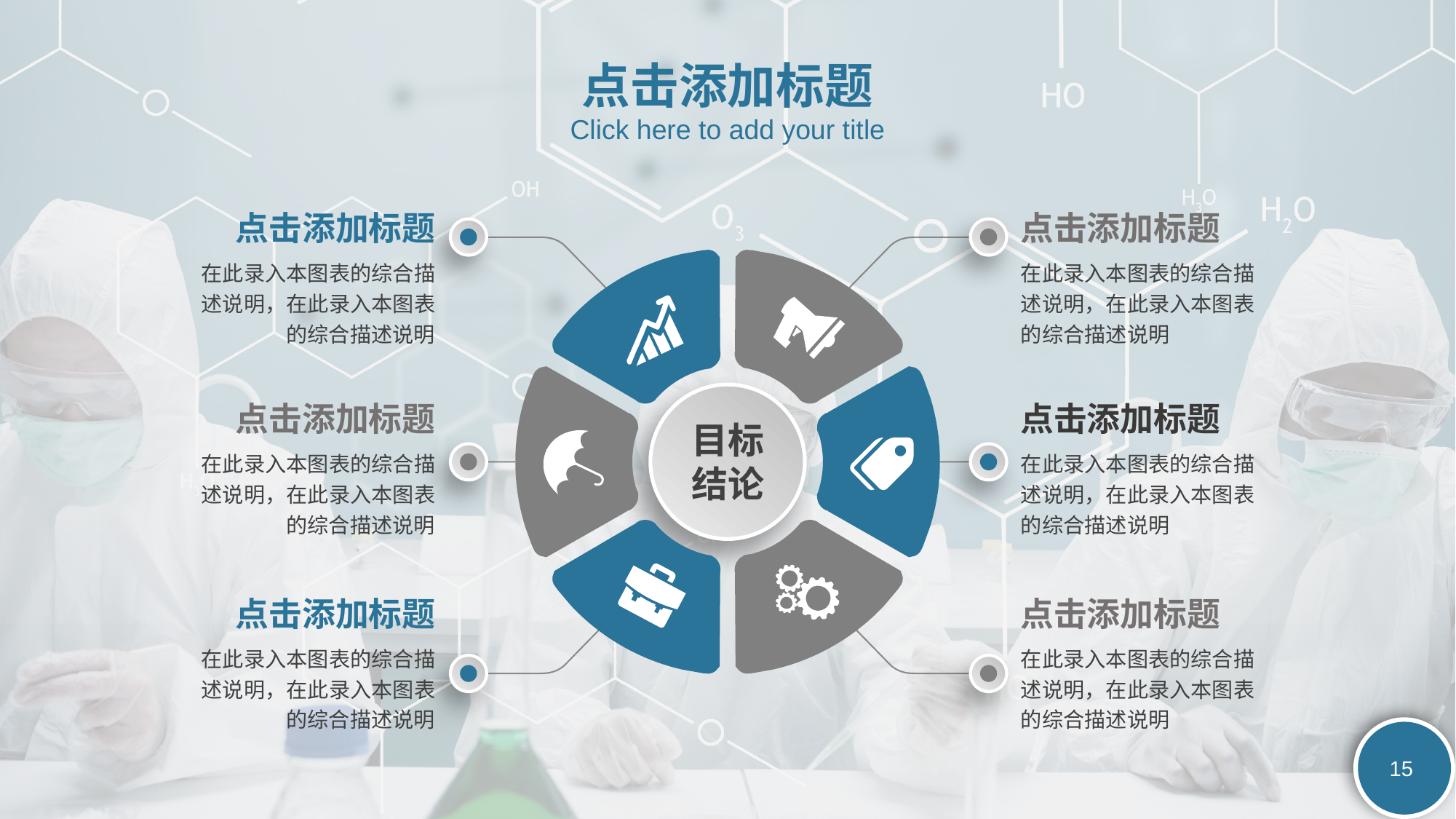

点击添加标题
Click here to add your title
点击添加标题
点击添加标题

在此录入本图表的综合描述说明，在此录入本图表的综合描述说明
在此录入本图表的综合描述说明，在此录入本图表的综合描述说明

点击添加标题
点击添加标题
目标结论
在此录入本图表的综合描述说明，在此录入本图表的综合描述说明
在此录入本图表的综合描述说明，在此录入本图表的综合描述说明

点击添加标题
点击添加标题

在此录入本图表的综合描述说明，在此录入本图表的综合描述说明
在此录入本图表的综合描述说明，在此录入本图表的综合描述说明